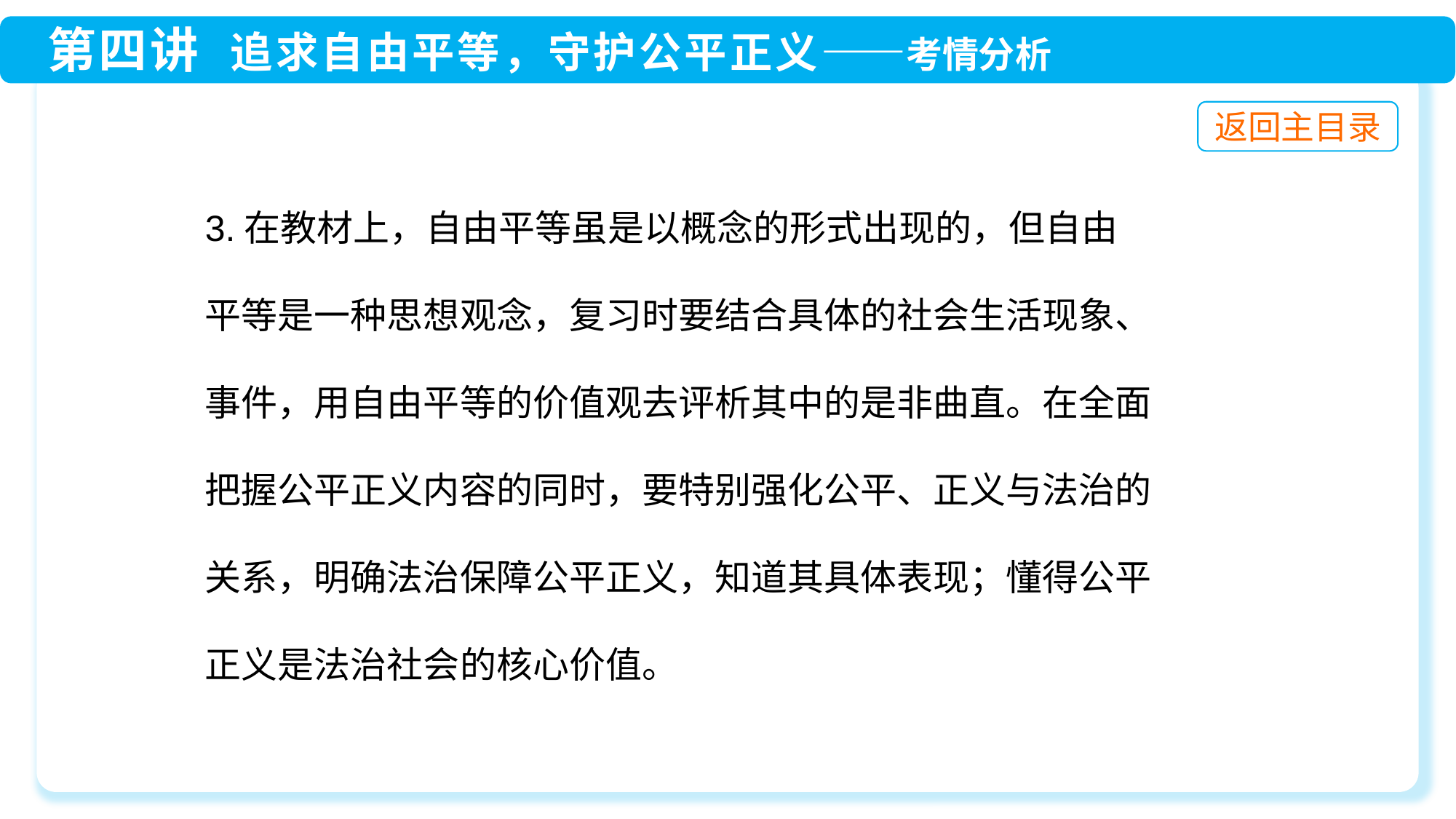

3.在教材上，自由平等虽是以概念的形式出现的，但自由平等是一种思想观念，复习时要结合具体的社会生活现象、事件，用自由平等的价值观去评析其中的是非曲直。在全面把握公平正义内容的同时，要特别强化公平、正义与法治的关系，明确法治保障公平正义，知道其具体表现；懂得公平正义是法治社会的核心价值。